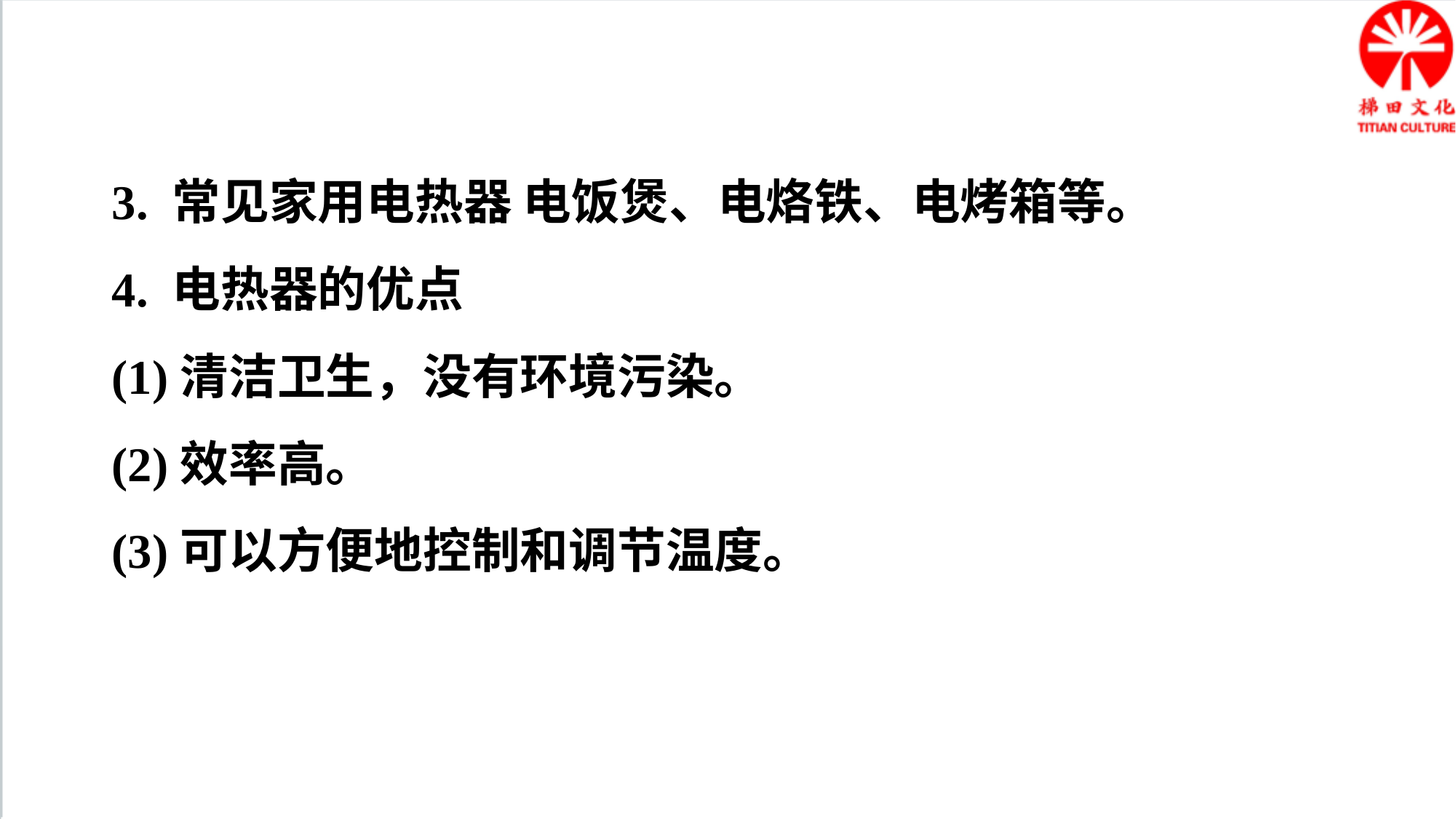

3. 常见家用电热器 电饭煲、电烙铁、电烤箱等。
4. 电热器的优点
(1)清洁卫生，没有环境污染。
(2)效率高。
(3)可以方便地控制和调节温度。